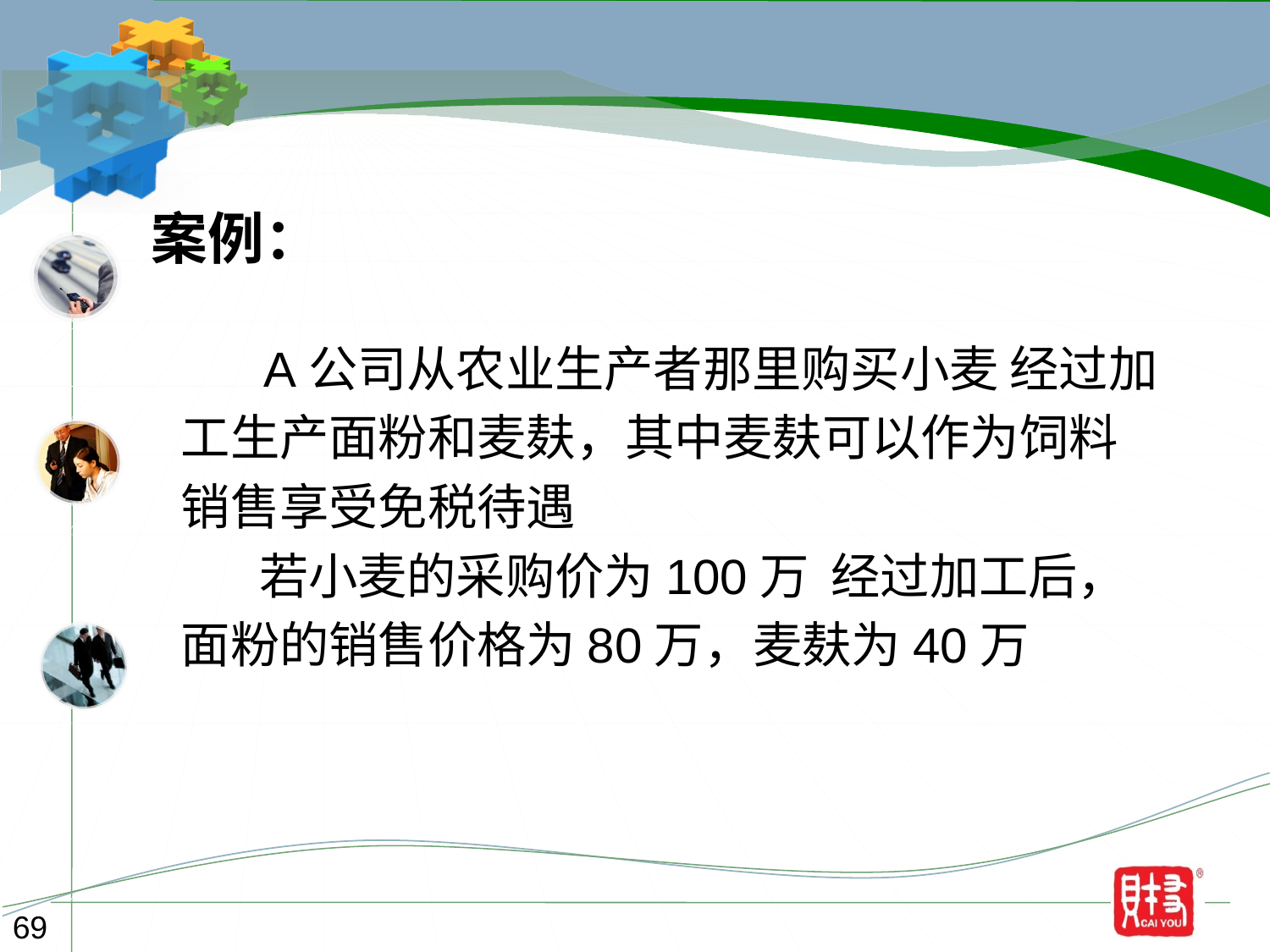

案例：
      A公司从农业生产者那里购买小麦 经过加
工生产面粉和麦麸，其中麦麸可以作为饲料
销售享受免税待遇
      若小麦的采购价为100万  经过加工后，
面粉的销售价格为80万，麦麸为40万

69